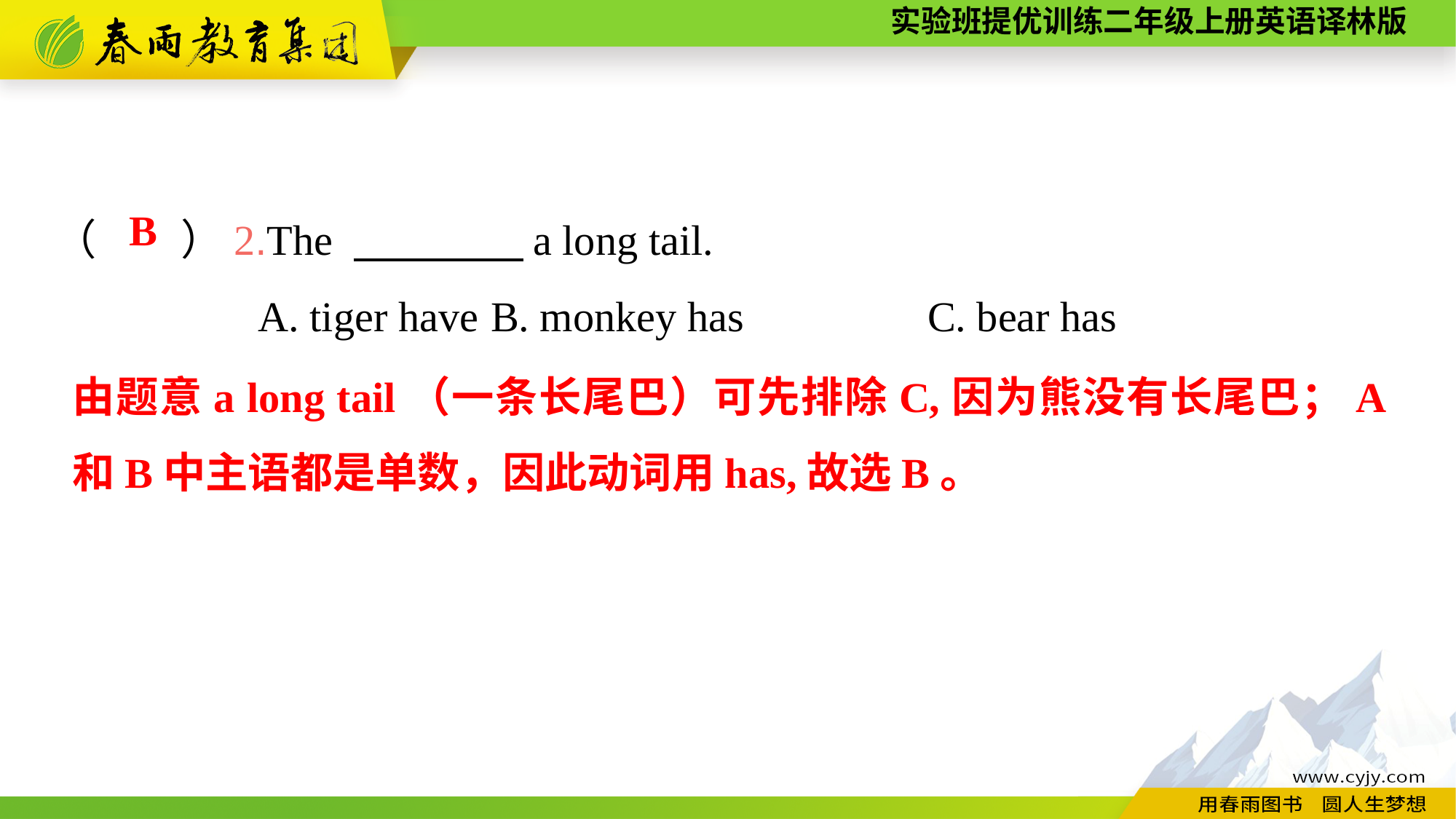

（　　）2.The 　　　　a long tail.
A. tiger have	B. monkey has		C. bear has
B
由题意a long tail（一条长尾巴）可先排除C,因为熊没有长尾巴；A和B中主语都是单数，因此动词用has,故选B。